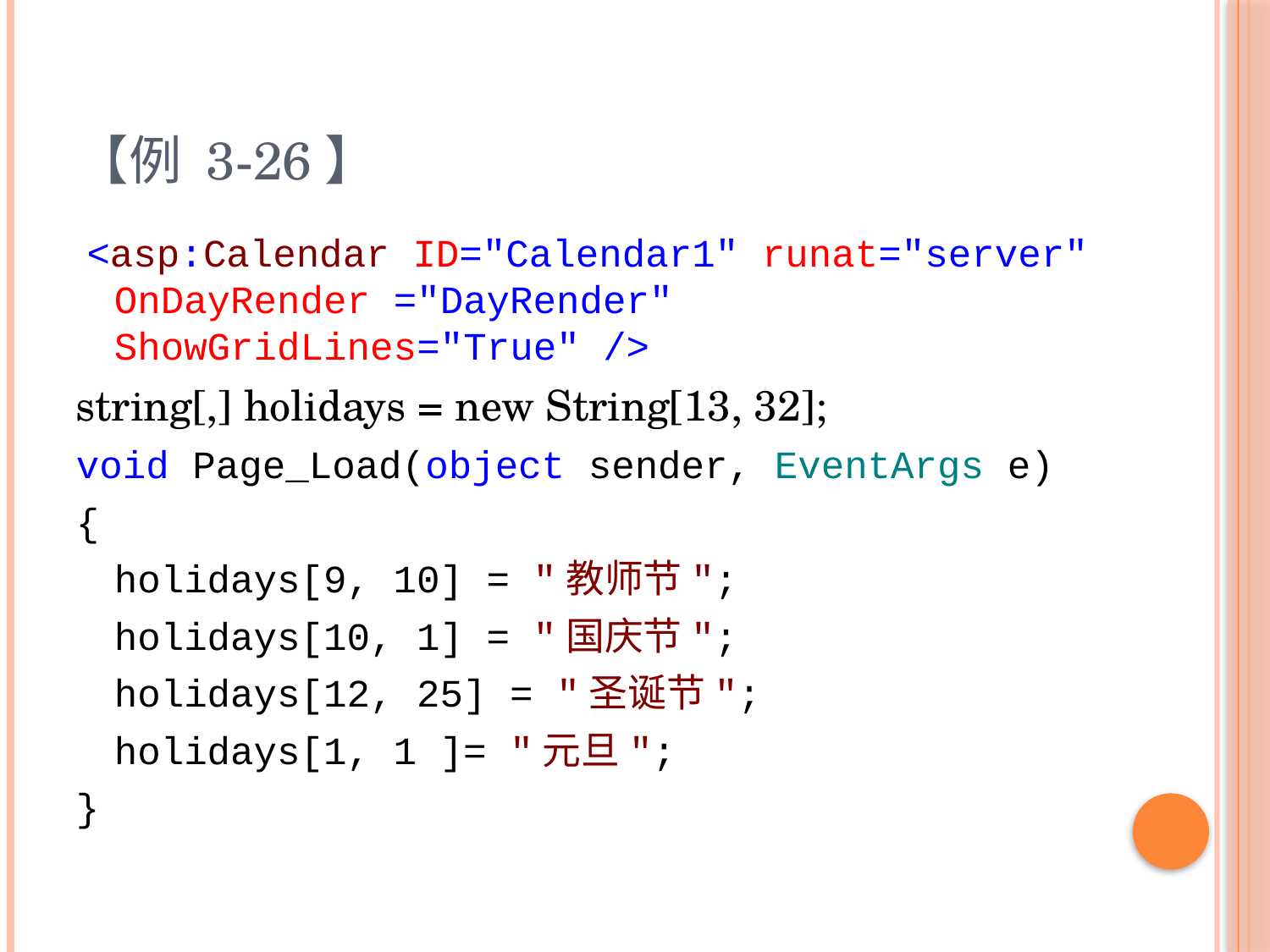

# 【例 3‑26】
 <asp:Calendar ID="Calendar1" runat="server" OnDayRender ="DayRender" ShowGridLines="True" />
string[,] holidays = new String[13, 32];
void Page_Load(object sender, EventArgs e)
{
	holidays[9, 10] = "教师节";
	holidays[10, 1] = "国庆节";
	holidays[12, 25] = "圣诞节";
	holidays[1, 1 ]= "元旦";
}
75